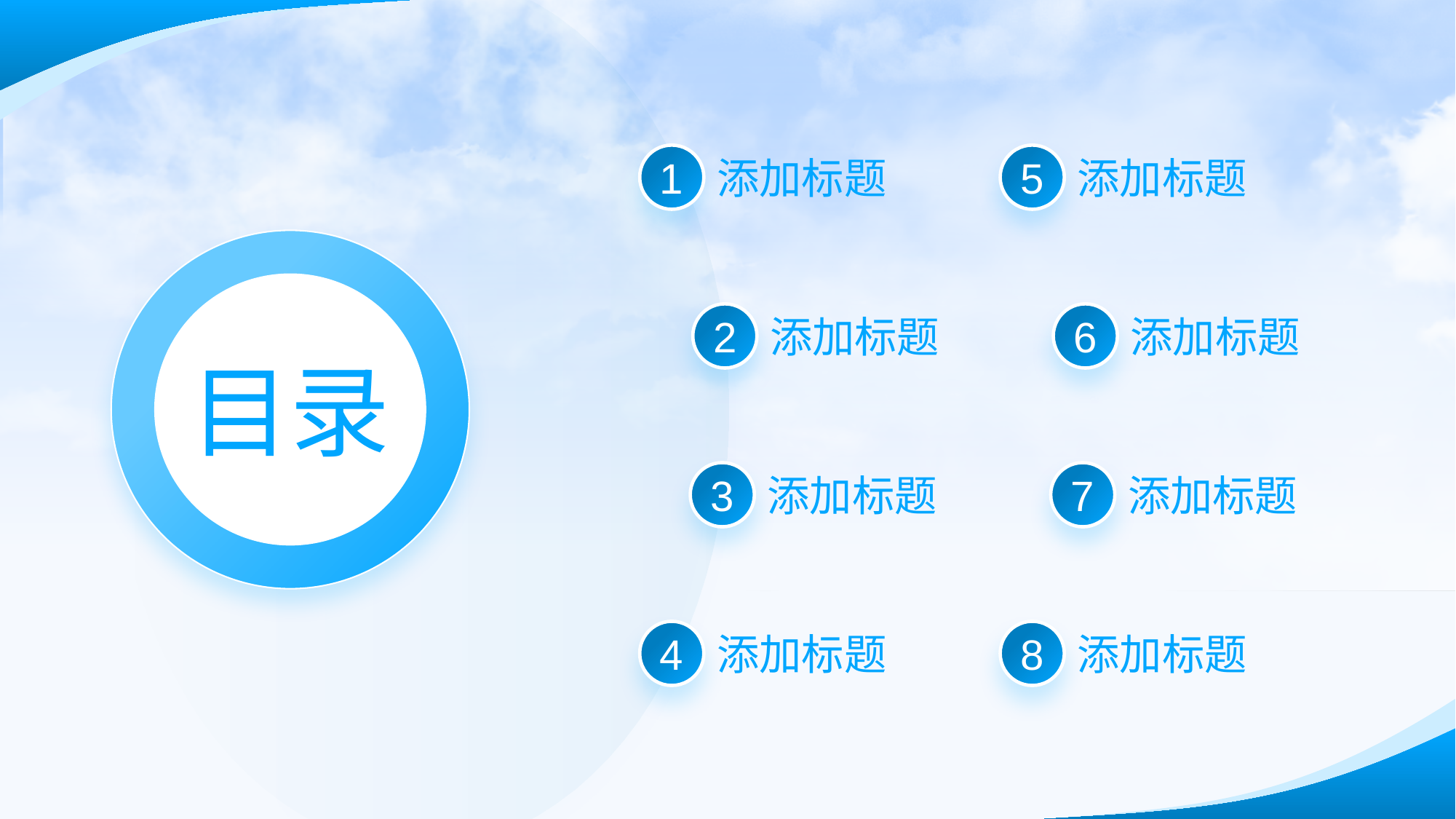

1
添加标题
5
添加标题

2
添加标题
6
添加标题
目录
3
添加标题
7
添加标题
4
添加标题
8
添加标题